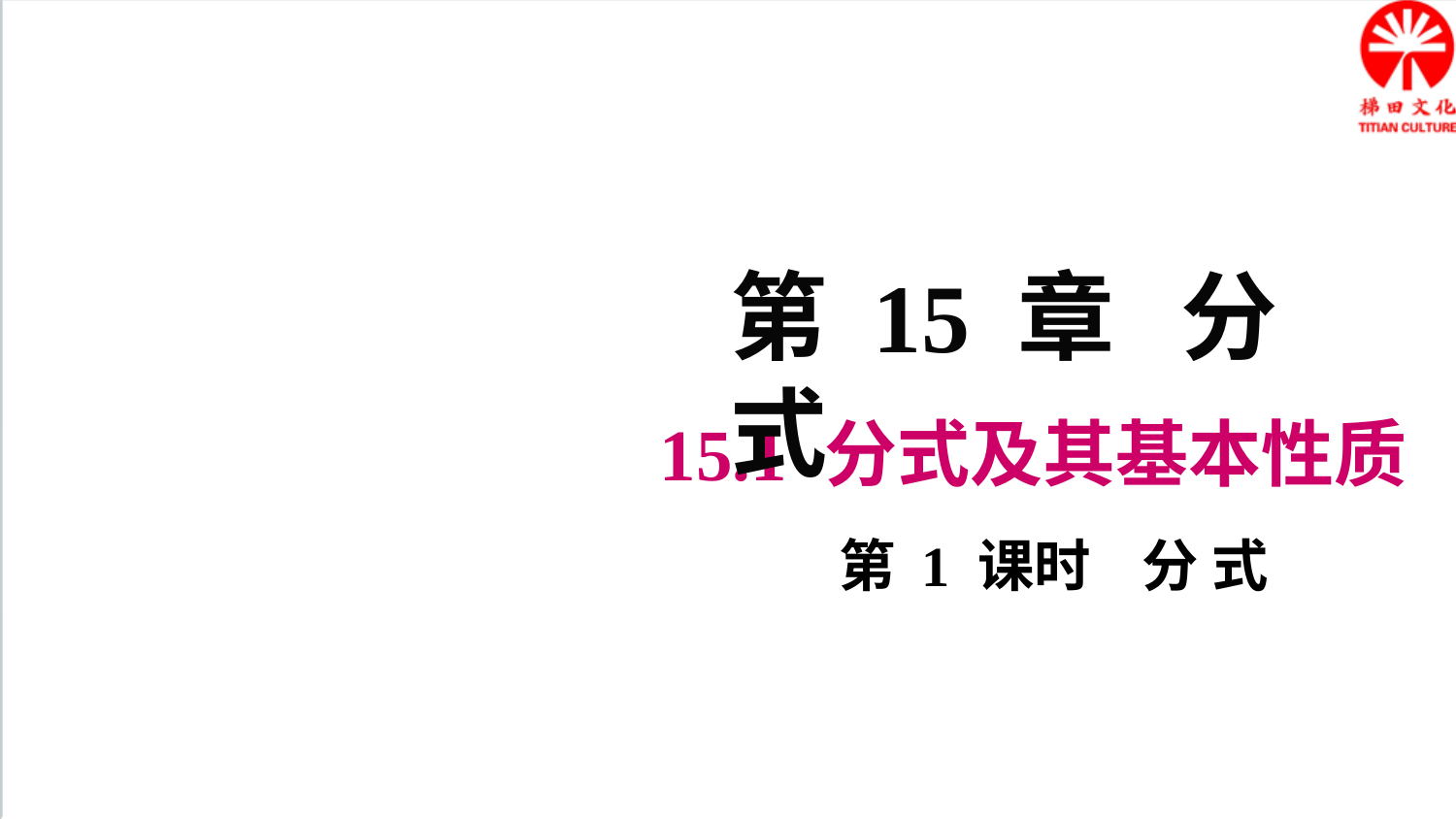

第 15 章   分 式
15.1 分式及其基本性质
第 1 课时    分 式